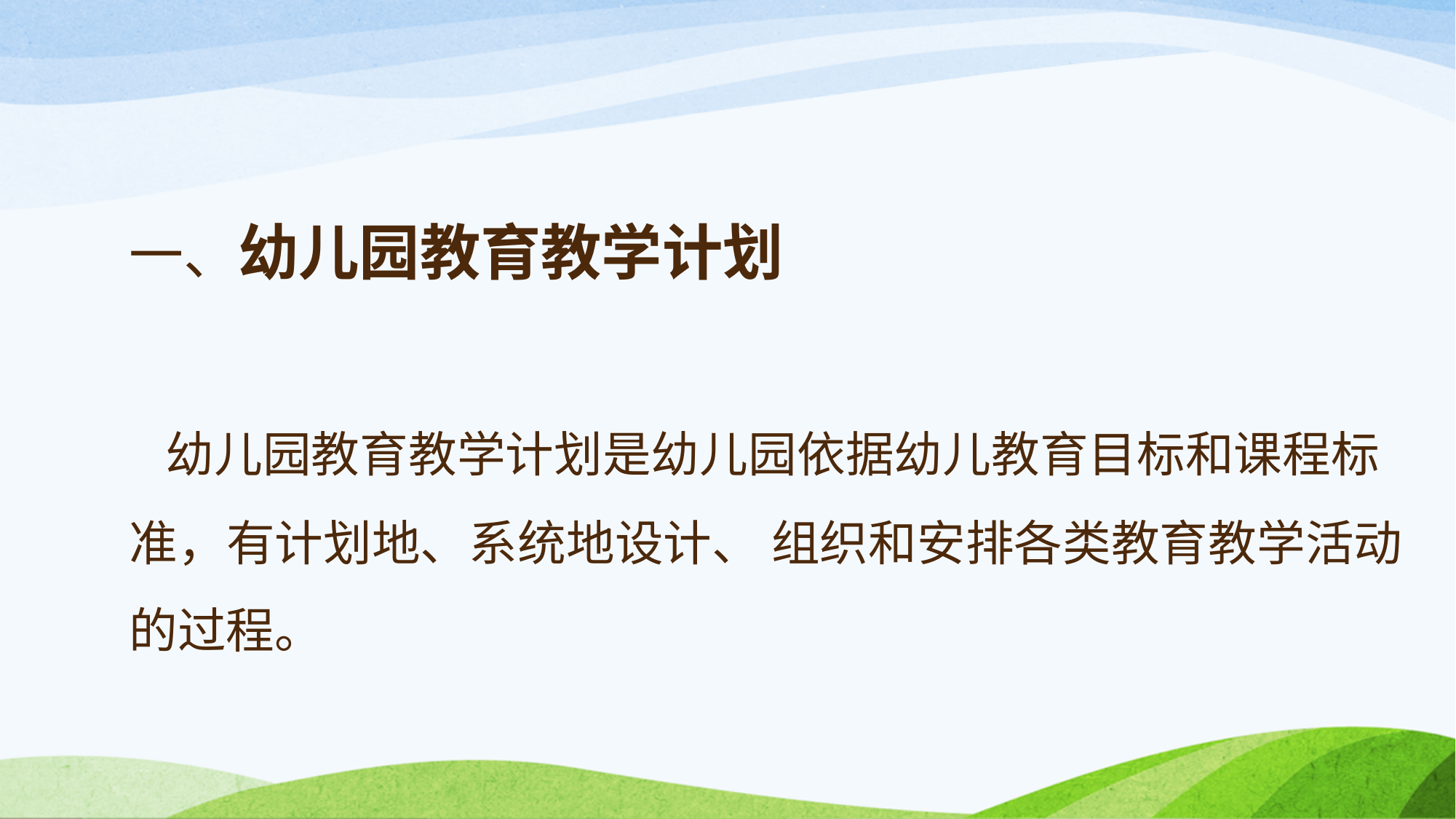

# 一、幼儿园教育教学计划 幼儿园教育教学计划是幼儿园依据幼儿教育目标和课程标准，有计划地、系统地设计、 组织和安排各类教育教学活动的过程。